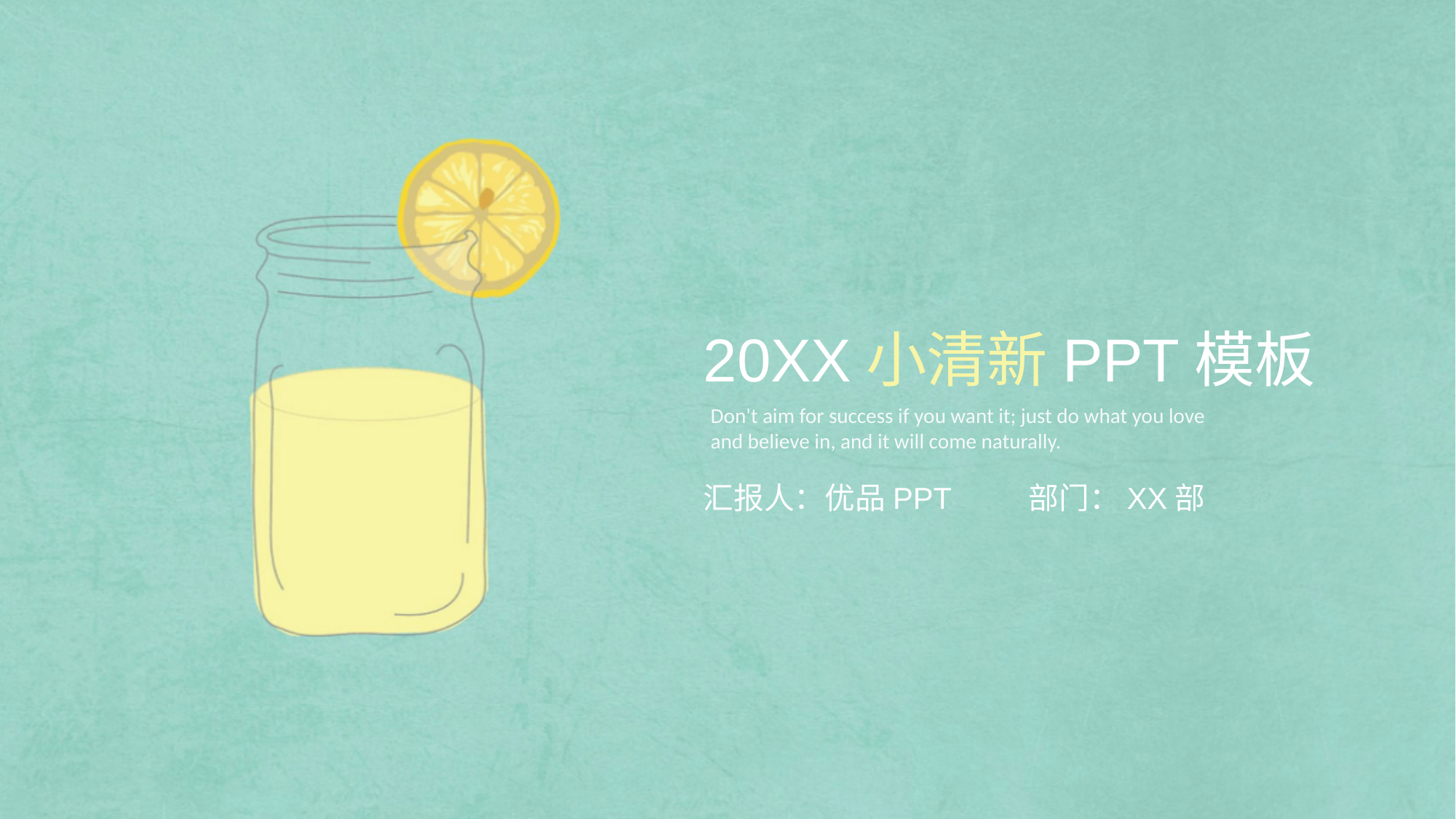

20XX小清新PPT模板
Don't aim for success if you want it; just do what you love and believe in, and it will come naturally.
汇报人：优品PPT
部门：XX部